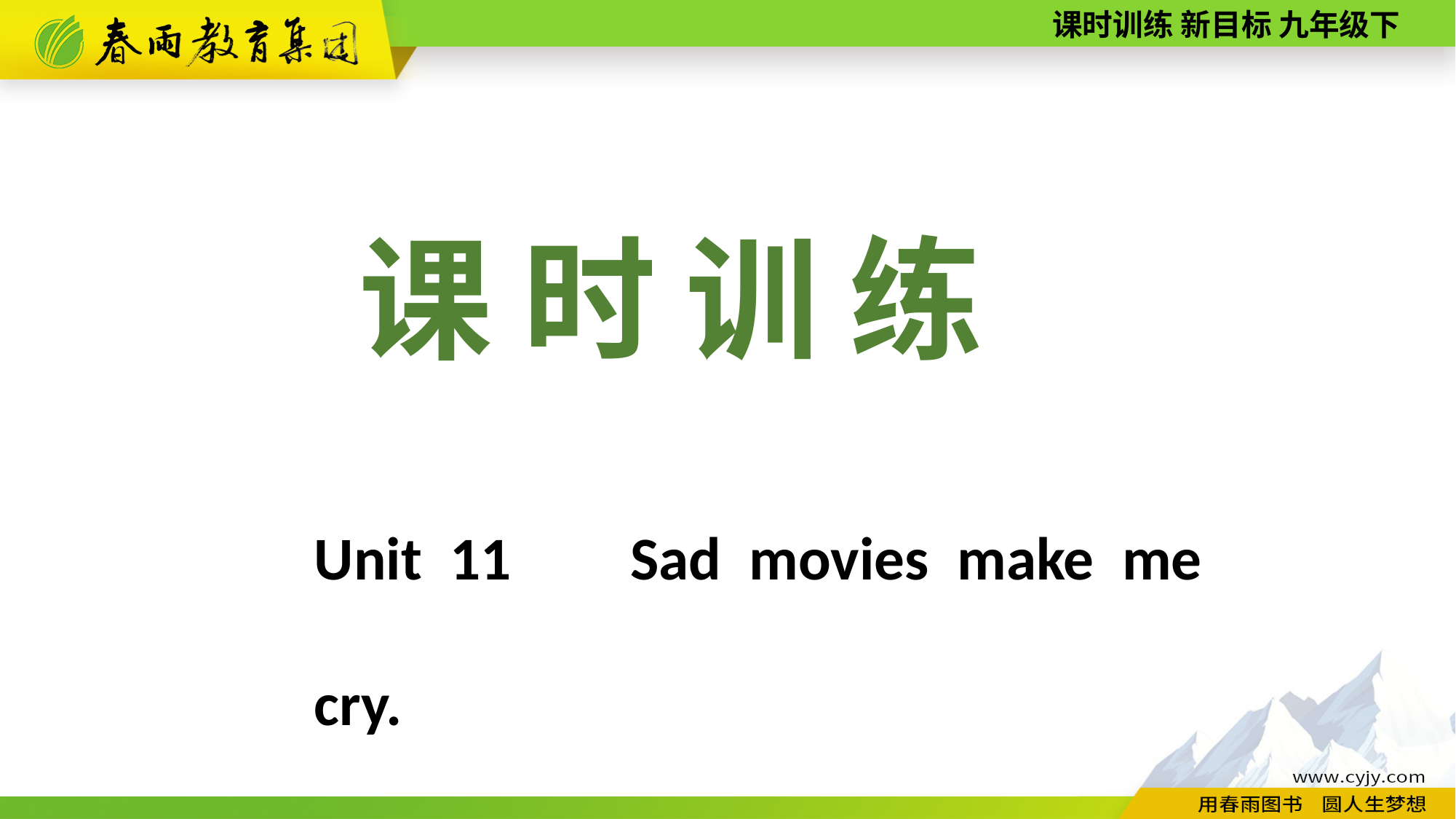

课 时 训 练
Unit 11　Sad movies make me cry.